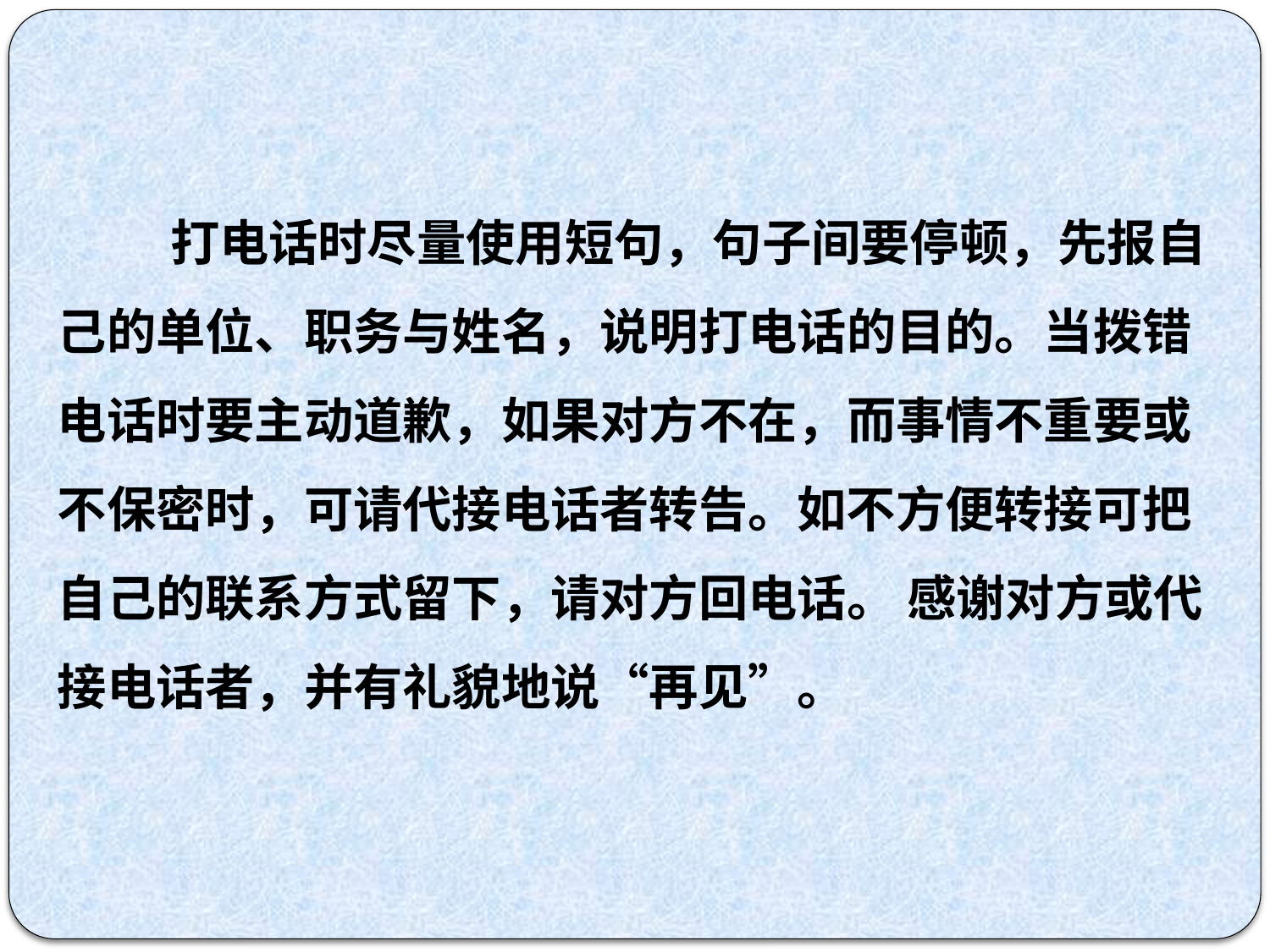

打电话时尽量使用短句，句子间要停顿，先报自己的单位、职务与姓名，说明打电话的目的。当拨错电话时要主动道歉，如果对方不在，而事情不重要或不保密时，可请代接电话者转告。如不方便转接可把自己的联系方式留下，请对方回电话。 感谢对方或代接电话者，并有礼貌地说“再见”。